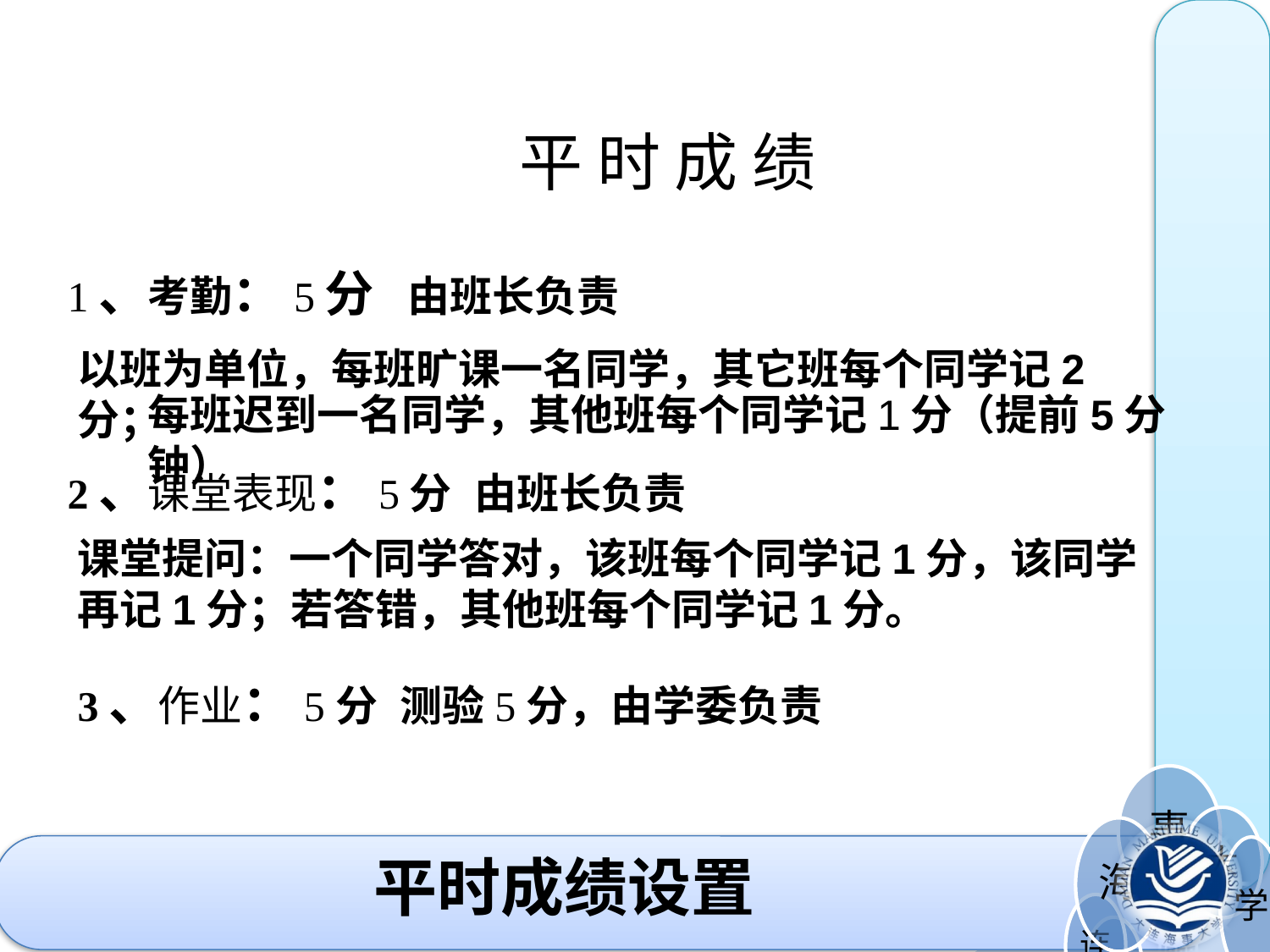

平 时 成 绩
1、考勤：5分   由班长负责
以班为单位，每班旷课一名同学，其它班每个同学记2分；
每班迟到一名同学，其他班每个同学记1分（提前5分钟）
2、课堂表现：5分  由班长负责
课堂提问：一个同学答对，该班每个同学记1分，该同学再记1分；若答错，其他班每个同学记1分。
3、作业：5分  测验5分，由学委负责
# 平时成绩设置